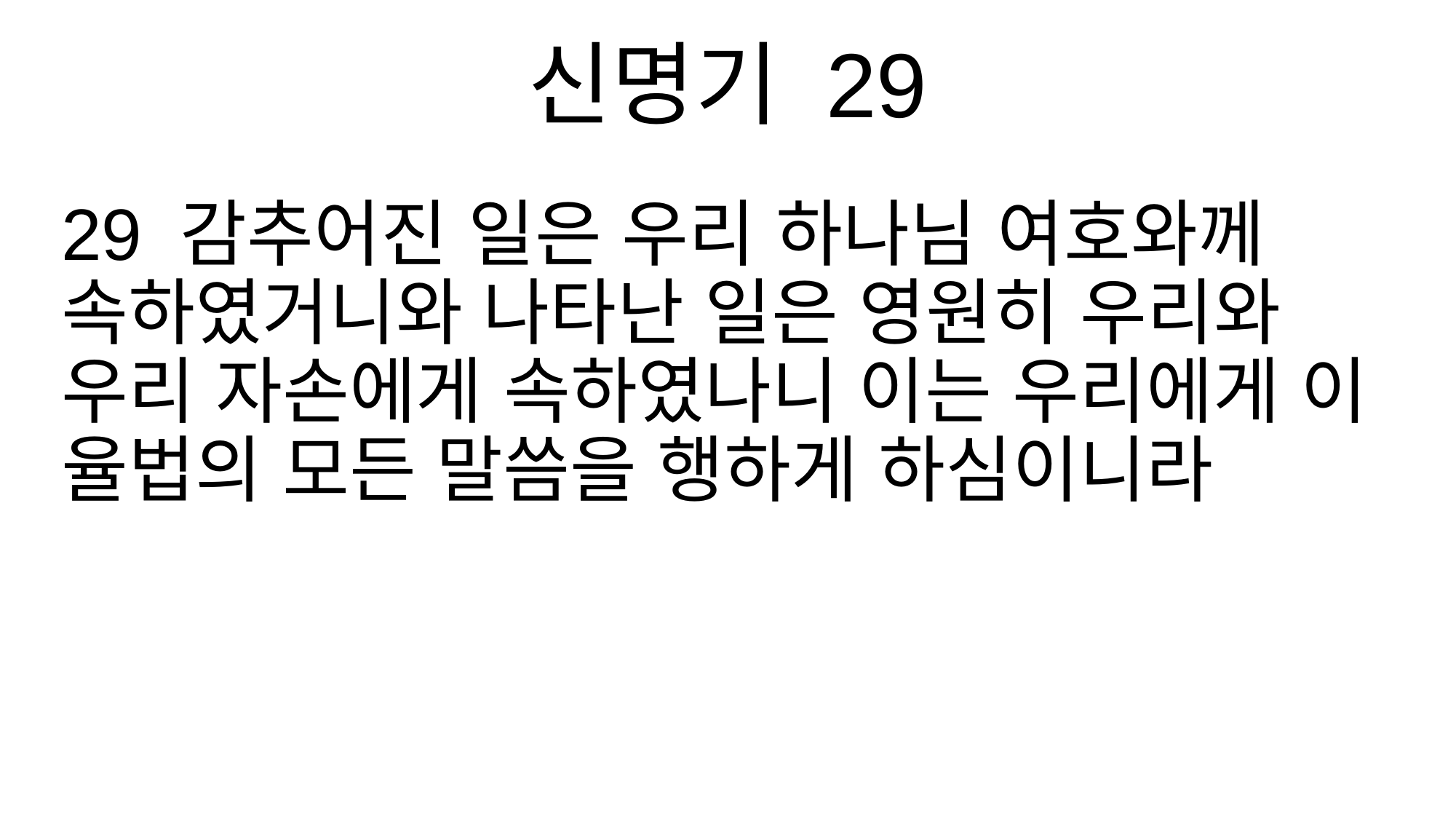

신명기 29
29 감추어진 일은 우리 하나님 여호와께 속하였거니와 나타난 일은 영원히 우리와 우리 자손에게 속하였나니 이는 우리에게 이 율법의 모든 말씀을 행하게 하심이니라